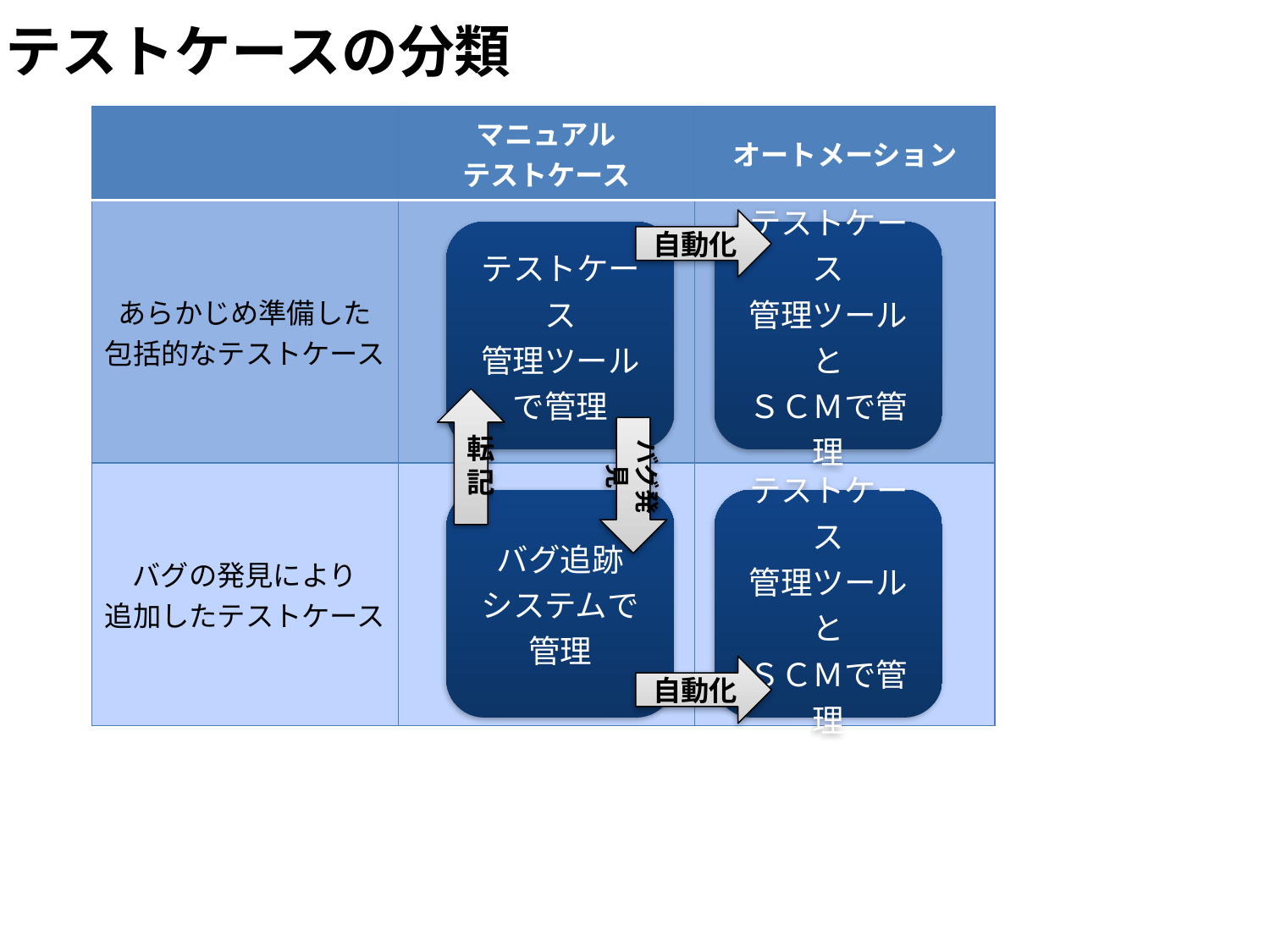

テストケースの分類
|  | マニュアル テストケース | オートメーション |
| --- | --- | --- |
| あらかじめ準備した 包括的なテストケース |  |  |
| バグの発見により 追加したテストケース |  |  |

自動化
転記
バグ発見
自動化